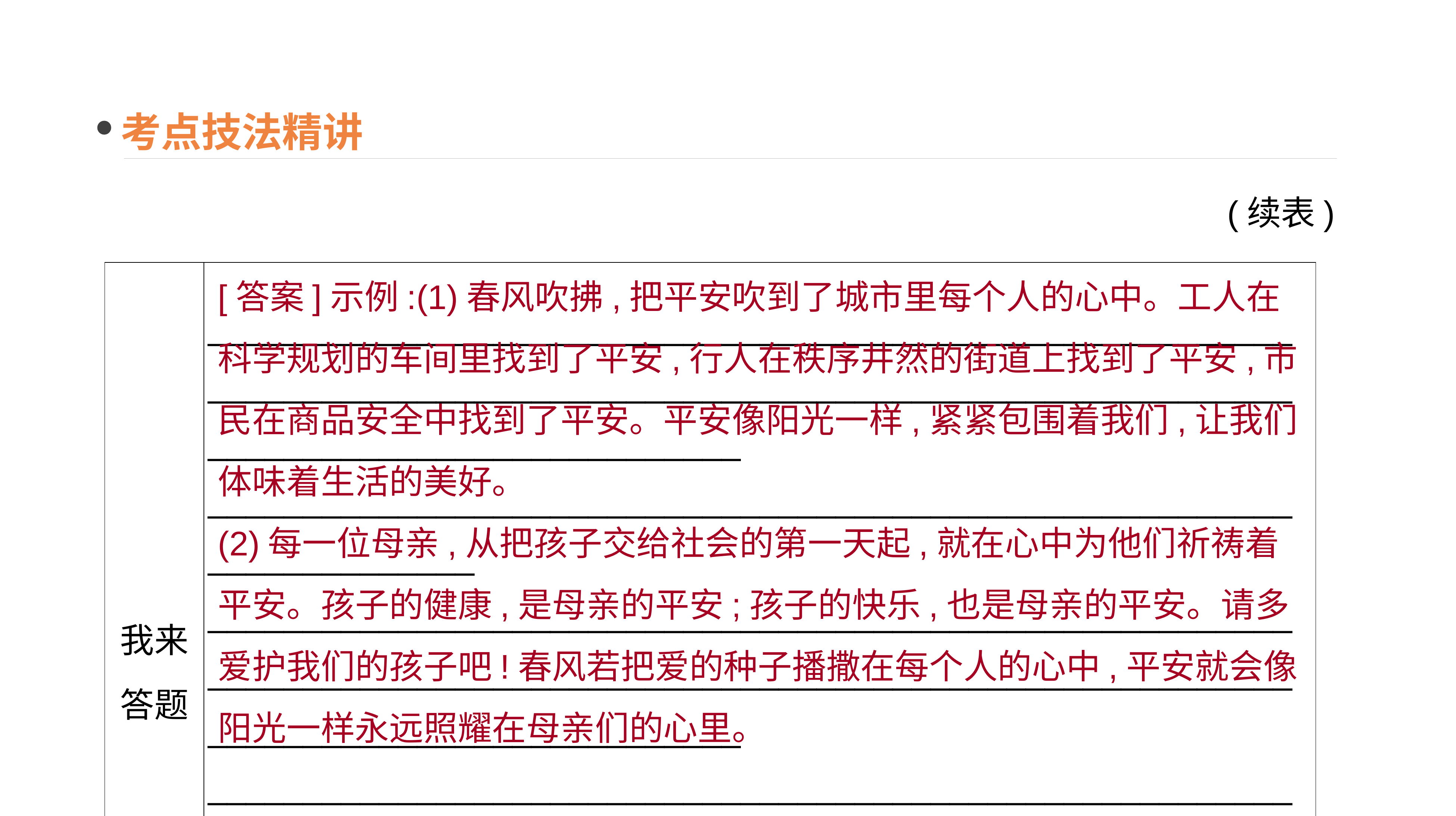

考点技法精讲

(续表)
[答案]示例:(1)春风吹拂,把平安吹到了城市里每个人的心中。工人在科学规划的车间里找到了平安,行人在秩序井然的街道上找到了平安,市民在商品安全中找到了平安。平安像阳光一样,紧紧包围着我们,让我们体味着生活的美好。
(2)每一位母亲,从把孩子交给社会的第一天起,就在心中为他们祈祷着平安。孩子的健康,是母亲的平安;孩子的快乐,也是母亲的平安。请多爱护我们的孩子吧!春风若把爱的种子播撒在每个人的心中,平安就会像阳光一样永远照耀在母亲们的心里。
| 我来 答题 | \_\_\_\_\_\_\_\_\_\_\_\_\_\_\_\_\_\_\_\_\_\_\_\_\_\_\_\_\_\_\_\_\_\_\_\_\_\_\_\_\_\_\_\_\_\_\_\_\_\_\_\_\_\_\_\_\_\_\_\_\_\_\_\_\_\_\_\_\_\_\_\_\_\_\_\_\_\_\_\_\_\_\_\_\_\_\_\_\_\_\_\_\_\_\_\_\_\_\_\_\_\_\_\_\_\_\_\_\_\_\_\_\_\_\_\_\_\_\_\_\_\_\_\_\_\_\_\_\_\_\_\_\_\_\_\_\_\_\_\_\_\_ \_\_\_\_\_\_\_\_\_\_\_\_\_\_\_\_\_\_\_\_\_\_\_\_\_\_\_\_\_\_\_\_\_\_\_\_\_\_\_\_\_\_\_\_\_\_\_\_\_\_\_\_\_\_\_\_\_\_\_\_\_\_\_\_\_\_\_\_\_\_\_ \_\_\_\_\_\_\_\_\_\_\_\_\_\_\_\_\_\_\_\_\_\_\_\_\_\_\_\_\_\_\_\_\_\_\_\_\_\_\_\_\_\_\_\_\_\_\_\_\_\_\_\_\_\_\_\_\_\_\_\_\_\_\_\_\_\_\_\_\_\_\_\_\_\_\_\_\_\_\_\_\_\_\_\_\_\_\_\_\_\_\_\_\_\_\_\_\_\_\_\_\_\_\_\_\_\_\_\_\_\_\_\_\_\_\_\_\_\_\_\_\_\_\_\_\_\_\_\_\_\_\_\_\_\_\_\_\_\_\_\_\_\_ \_\_\_\_\_\_\_\_\_\_\_\_\_\_\_\_\_\_\_\_\_\_\_\_\_\_\_\_\_\_\_\_\_\_\_\_\_\_\_\_\_\_\_\_\_\_\_\_\_\_\_\_\_\_\_\_\_\_\_\_\_\_\_\_\_\_\_\_\_\_\_ \_\_\_\_\_\_\_\_\_\_\_\_\_\_\_\_\_\_\_\_\_\_\_\_\_\_\_\_\_\_\_\_\_\_\_\_\_\_\_\_\_\_\_\_\_\_\_\_\_\_\_\_\_\_\_\_\_\_\_\_\_\_\_\_\_\_\_\_\_\_\_\_\_\_\_\_\_\_\_\_\_\_\_\_\_\_\_\_\_\_\_\_\_\_\_\_\_\_\_\_\_\_\_\_\_\_\_\_\_\_\_\_\_\_\_\_\_\_\_\_\_\_\_\_\_\_\_\_\_\_\_\_\_\_\_\_\_\_\_\_\_\_ |
| --- | --- |